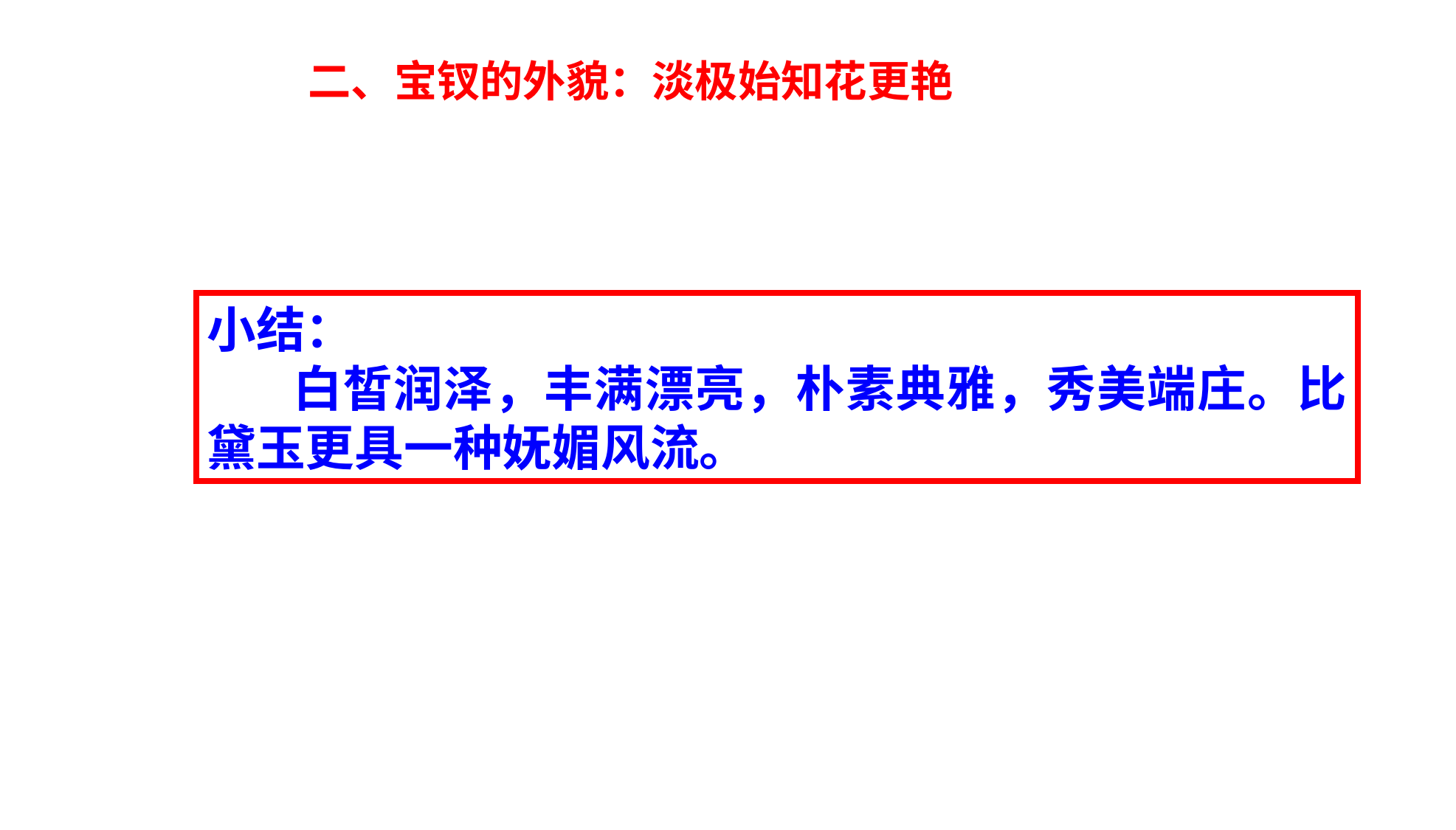

二、宝钗的外貌：淡极始知花更艳

小结：
      白皙润泽，丰满漂亮，朴素典雅，秀美端庄。比黛玉更具一种妩媚风流。